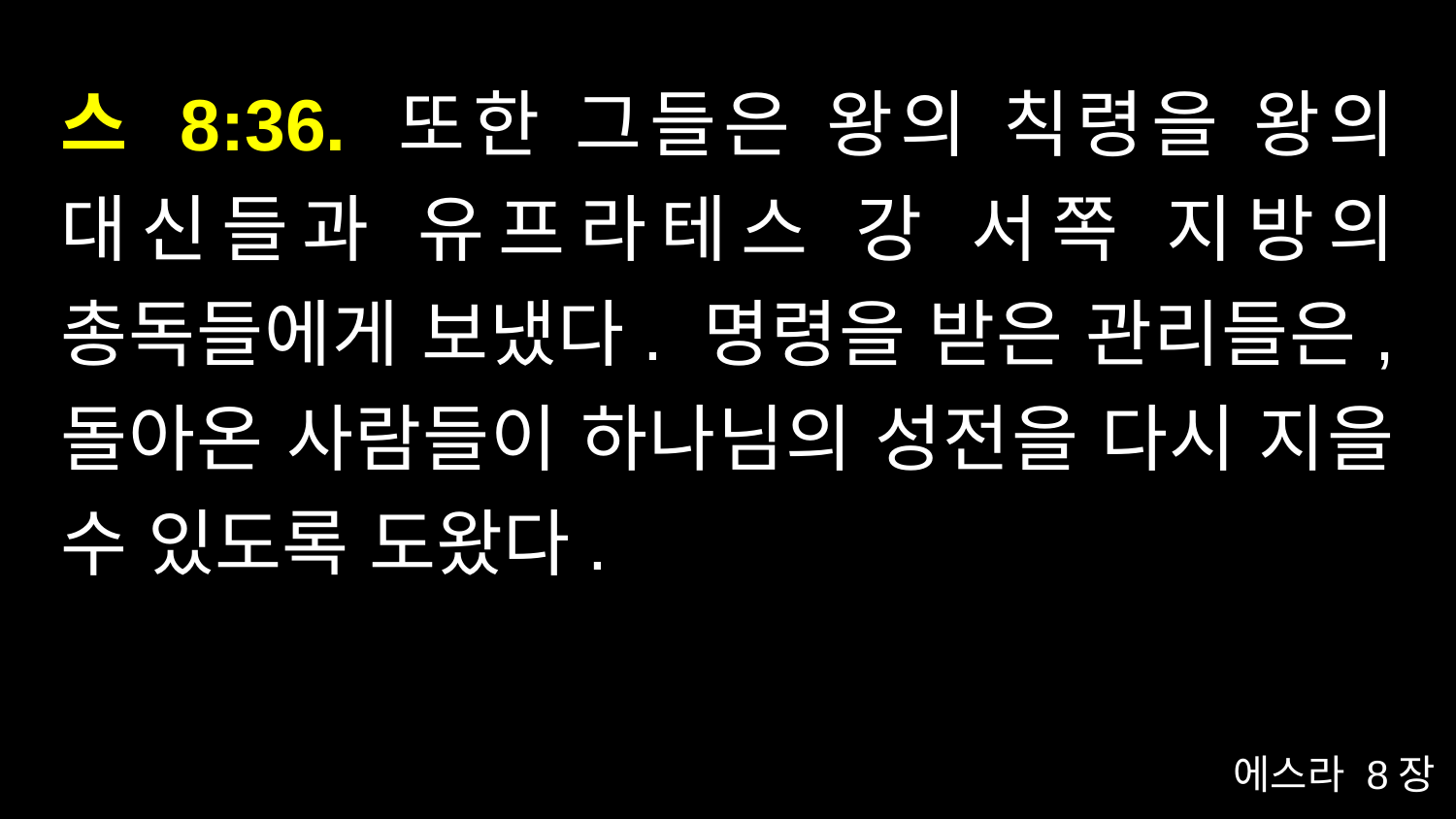

# 스 8:36. 또한 그들은 왕의 칙령을 왕의 대신들과 유프라테스 강 서쪽 지방의 총독들에게 보냈다. 명령을 받은 관리들은, 돌아온 사람들이 하나님의 성전을 다시 지을 수 있도록 도왔다.
에스라 8장